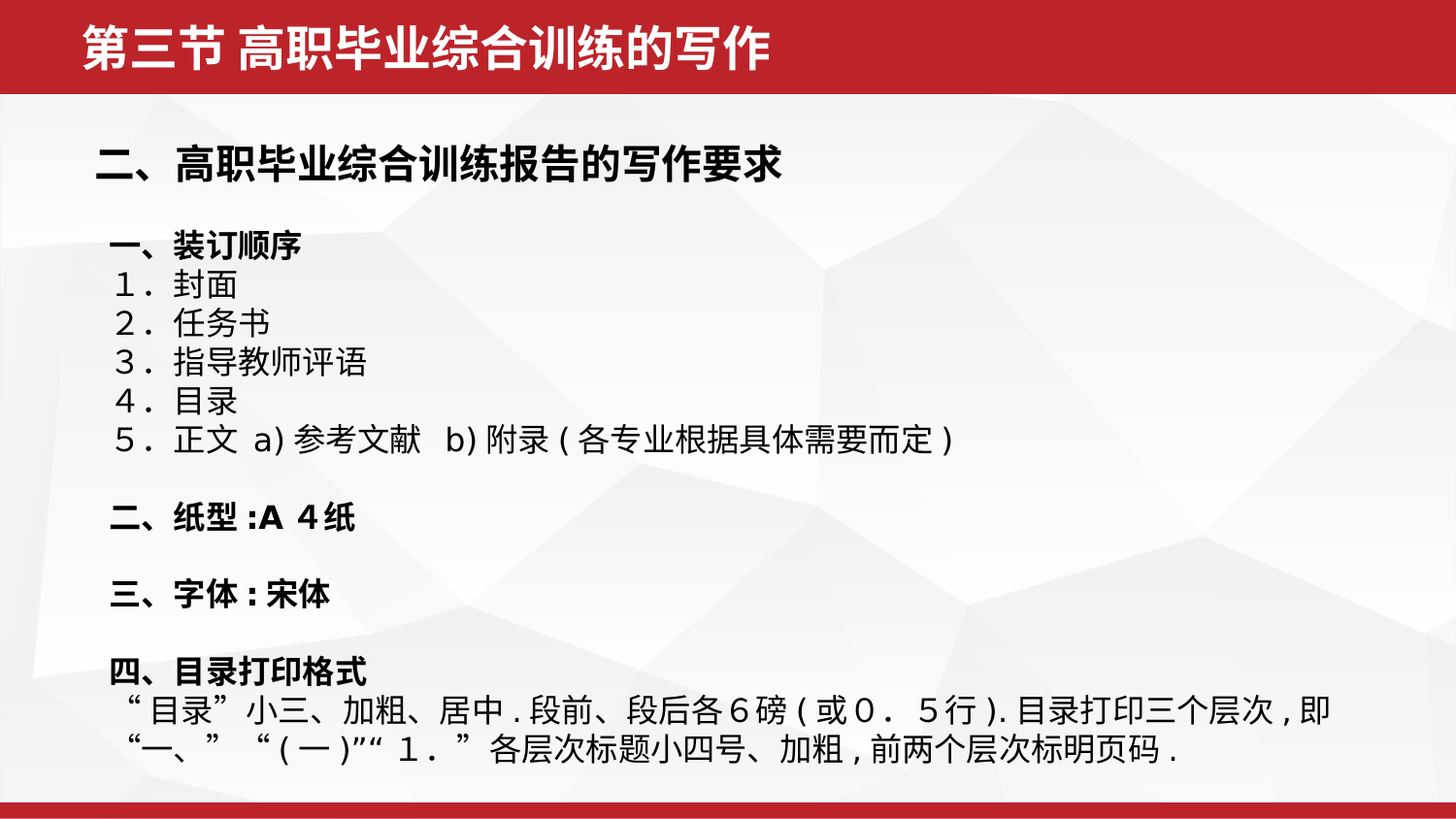

第三节 高职毕业综合训练的写作
二、高职毕业综合训练报告的写作要求
一、装订顺序
１．封面
２．任务书
３．指导教师评语
４．目录
５．正文 a)参考文献  b)附录(各专业根据具体需要而定)

二、纸型:A４纸

三、字体:宋体

四、目录打印格式
“目录”小三、加粗、居中.段前、段后各６磅(或０．５行).目录打印三个层次,即“一、”“(一)”“１．”各层次标题小四号、加粗,前两个层次标明页码.